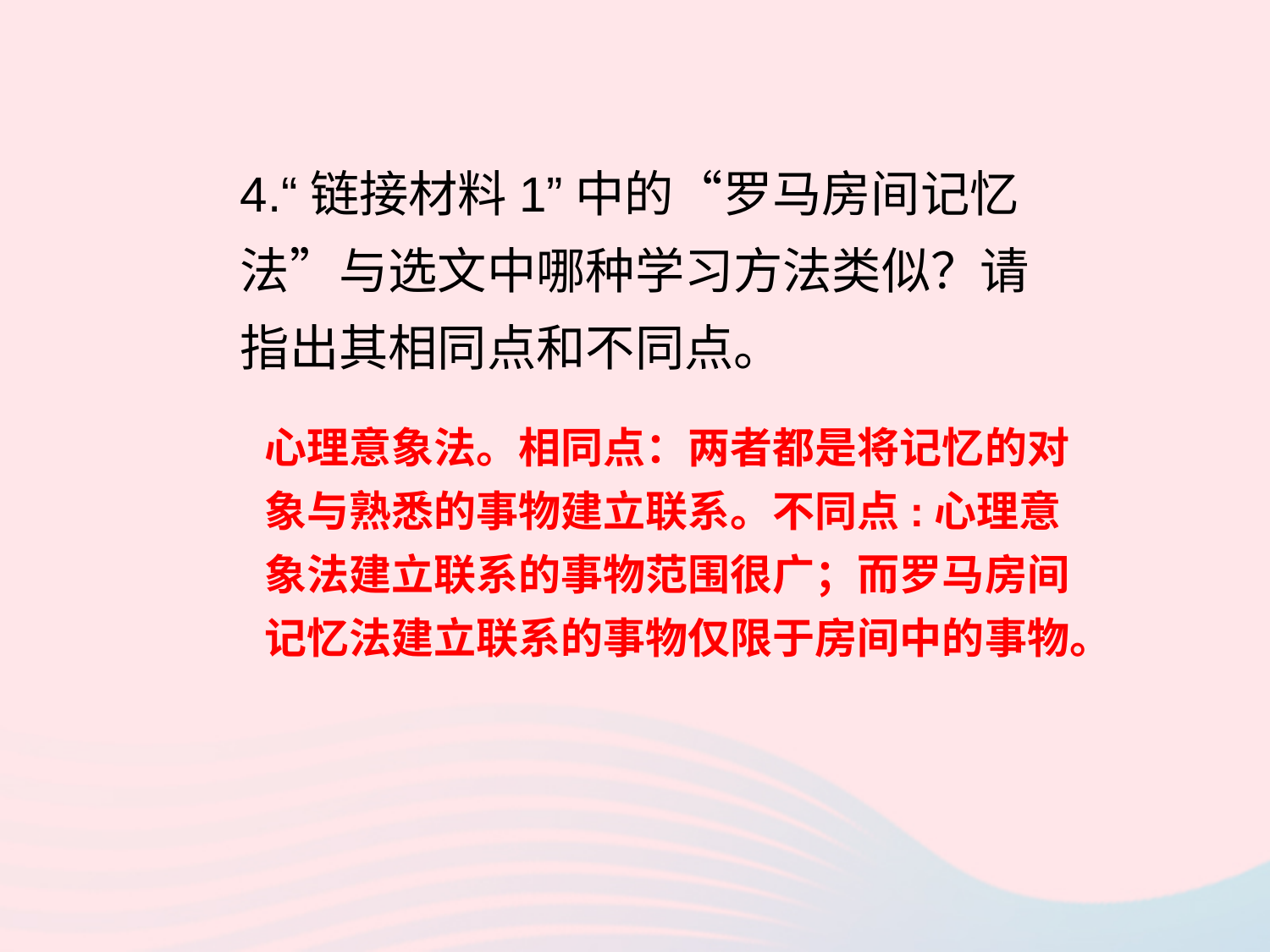

4.“链接材料1”中的“罗马房间记忆法”与选文中哪种学习方法类似？请指出其相同点和不同点。
心理意象法。相同点：两者都是将记忆的对象与熟悉的事物建立联系。不同点:心理意象法建立联系的事物范围很广；而罗马房间记忆法建立联系的事物仅限于房间中的事物。